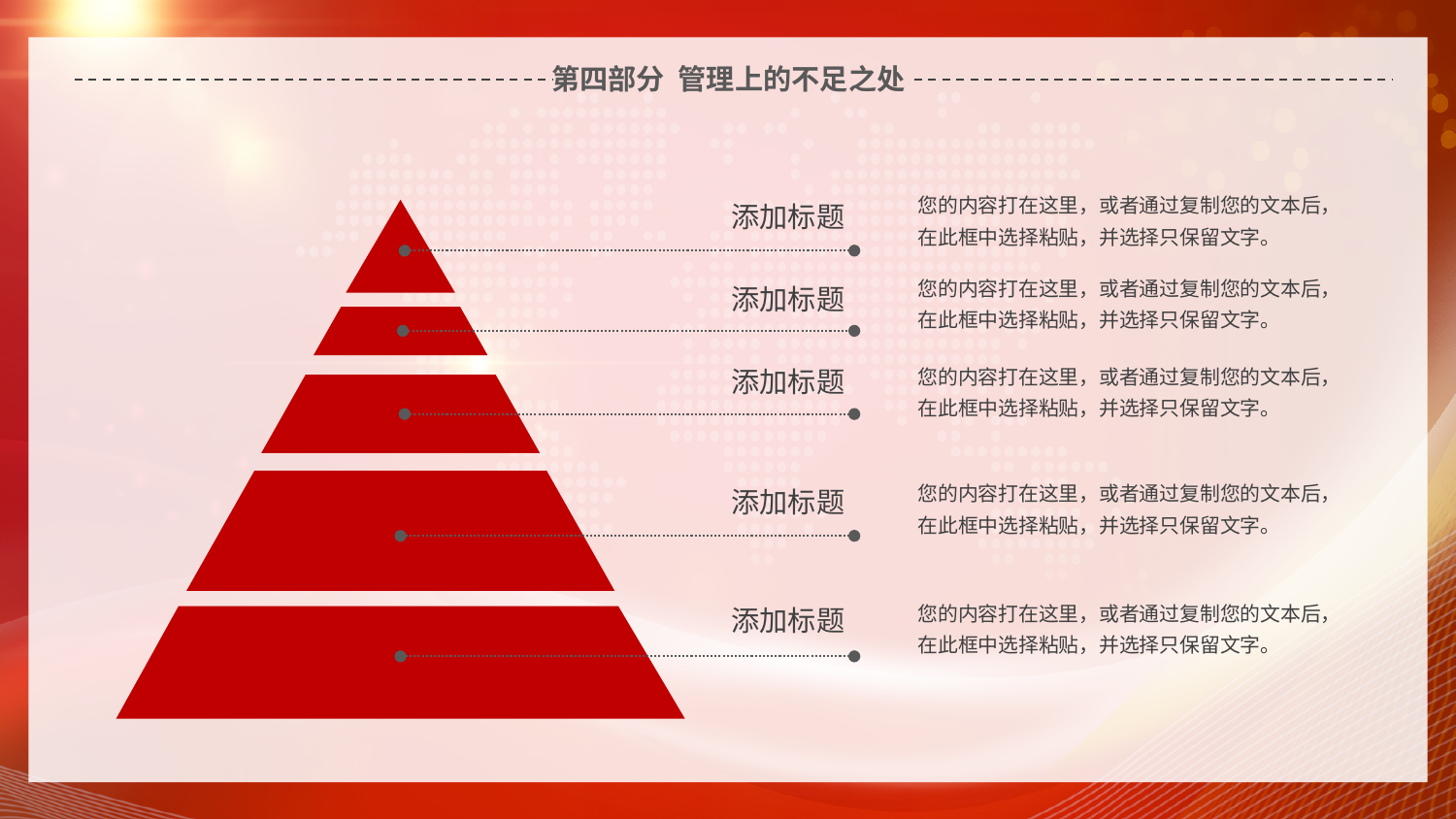

延迟符
# 第四部分  管理上的不足之处
您的内容打在这里，或者通过复制您的文本后，在此框中选择粘贴，并选择只保留文字。
添加标题

您的内容打在这里，或者通过复制您的文本后，在此框中选择粘贴，并选择只保留文字。
添加标题

您的内容打在这里，或者通过复制您的文本后，在此框中选择粘贴，并选择只保留文字。
添加标题

您的内容打在这里，或者通过复制您的文本后，在此框中选择粘贴，并选择只保留文字。

添加标题
您的内容打在这里，或者通过复制您的文本后，在此框中选择粘贴，并选择只保留文字。
添加标题